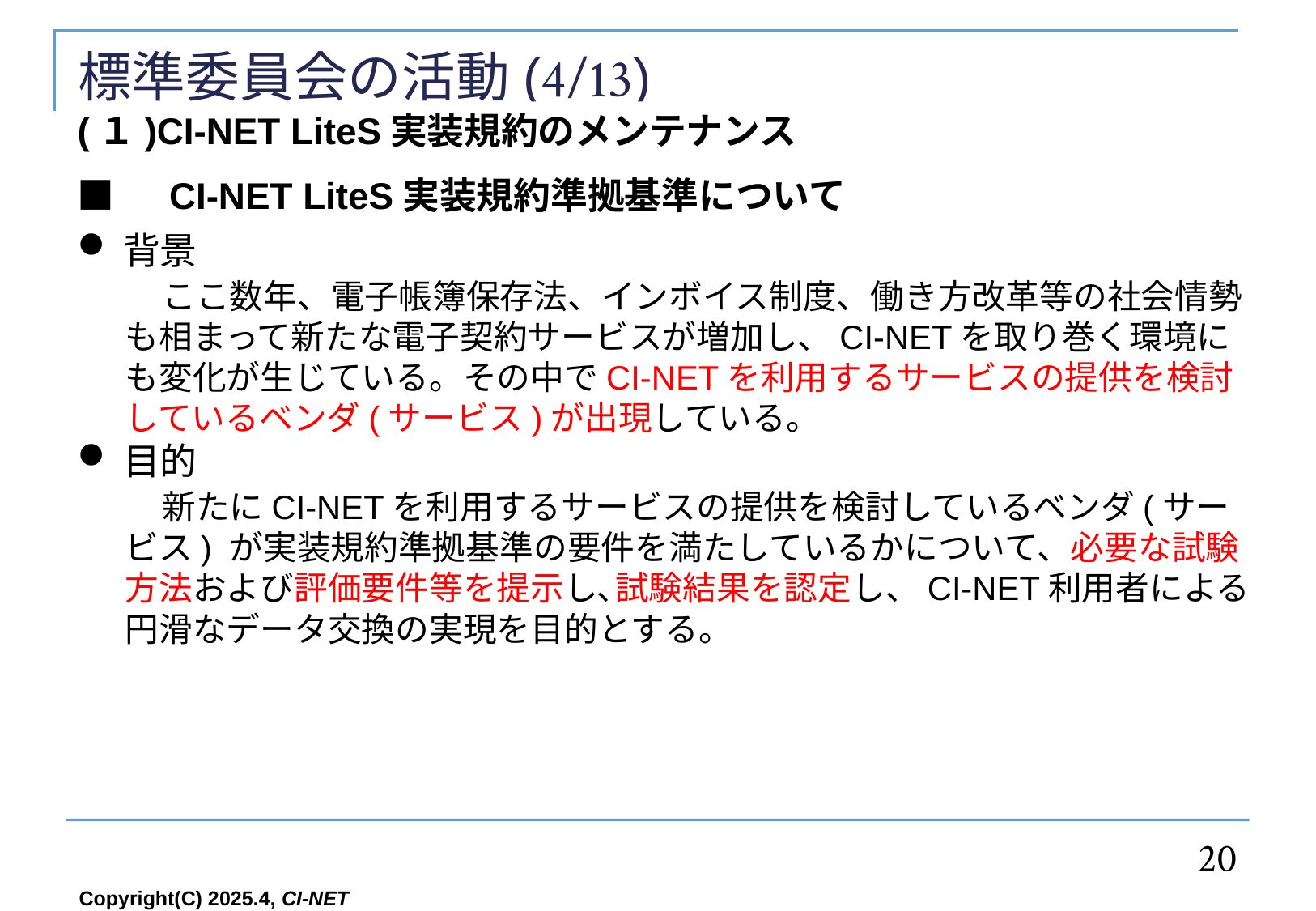

# 標準委員会の活動(4/13)
(１)CI-NET LiteS実装規約のメンテナンス
■　CI-NET LiteS実装規約準拠基準について
背景
　ここ数年、電子帳簿保存法、インボイス制度、働き方改革等の社会情勢も相まって新たな電子契約サービスが増加し、CI-NETを取り巻く環境にも変化が生じている。その中でCI-NETを利用するサービスの提供を検討しているベンダ(サービス)が出現している。
目的
　新たにCI-NETを利用するサービスの提供を検討しているベンダ(サービス) が実装規約準拠基準の要件を満たしているかについて、必要な試験方法および評価要件等を提示し､試験結果を認定し、CI-NET利用者による円滑なデータ交換の実現を目的とする。
20